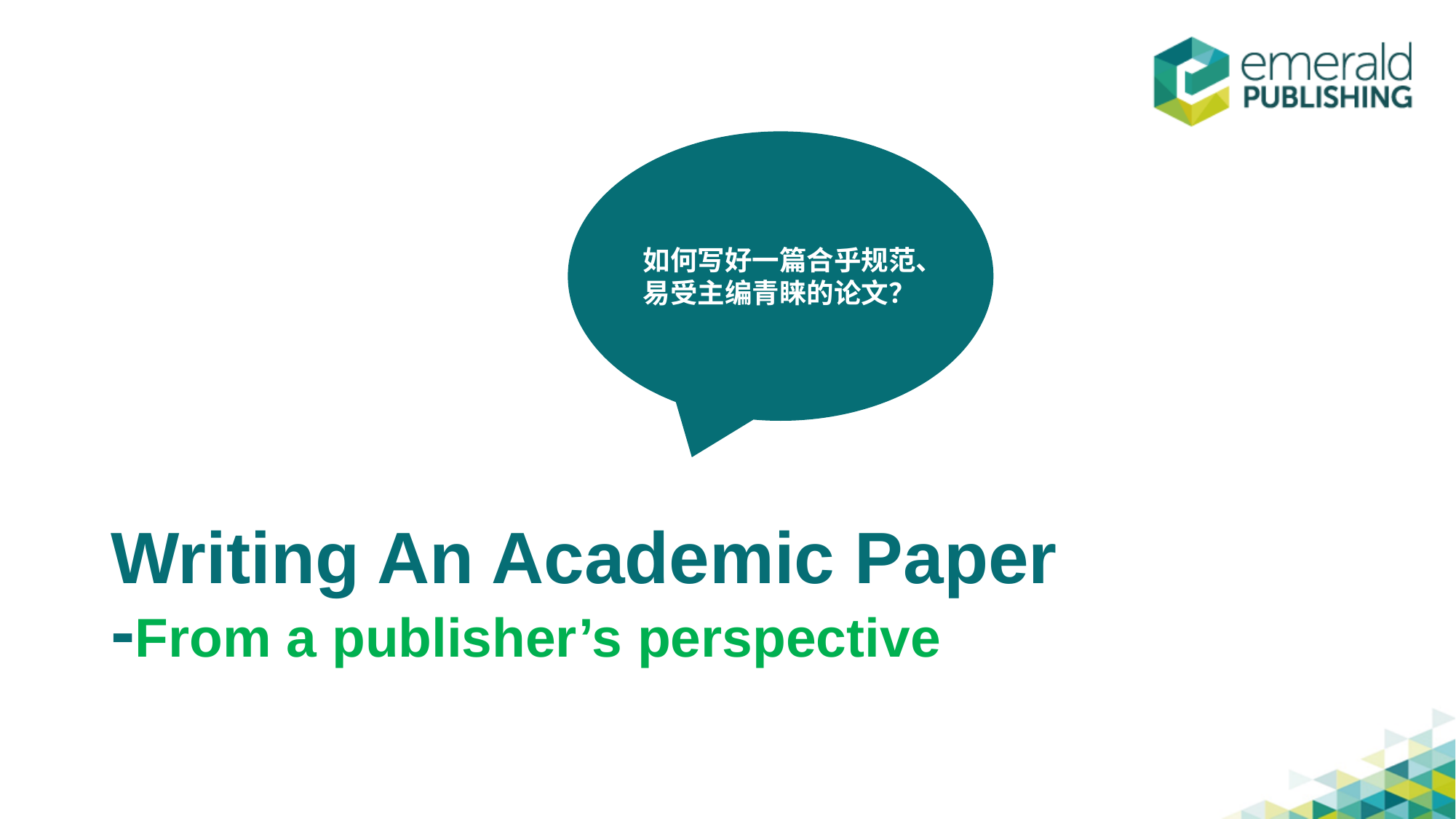

如何写好一篇合乎规范、易受主编青睐的论文？
# Writing An Academic Paper -From a publisher’s perspective